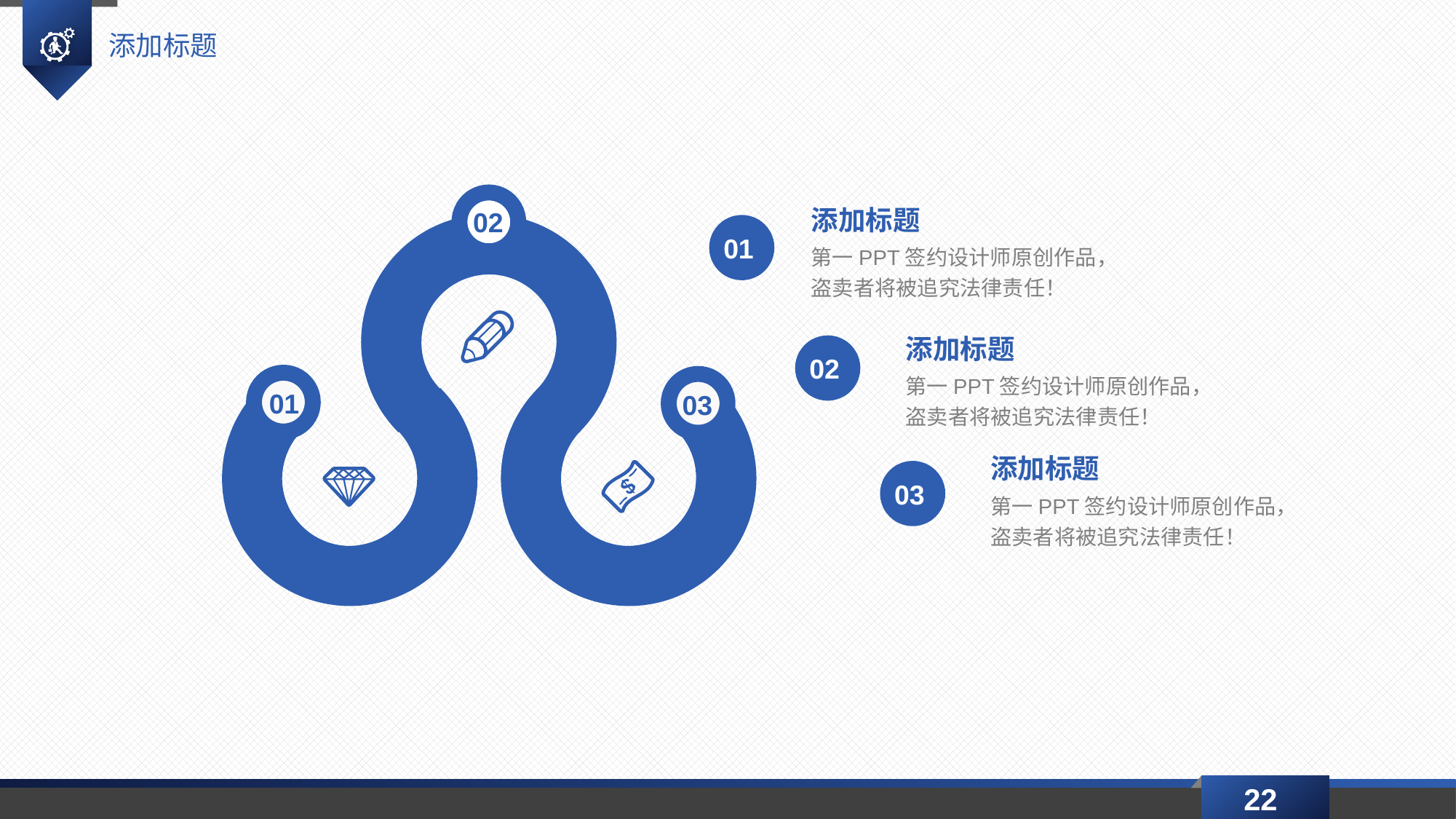

添加标题

02
添加标题

01
第一PPT签约设计师原创作品，盗卖者将被追究法律责任！

添加标题

02

第一PPT签约设计师原创作品，盗卖者将被追究法律责任！

01

03
添加标题

03
第一PPT签约设计师原创作品，盗卖者将被追究法律责任！

22

延时符